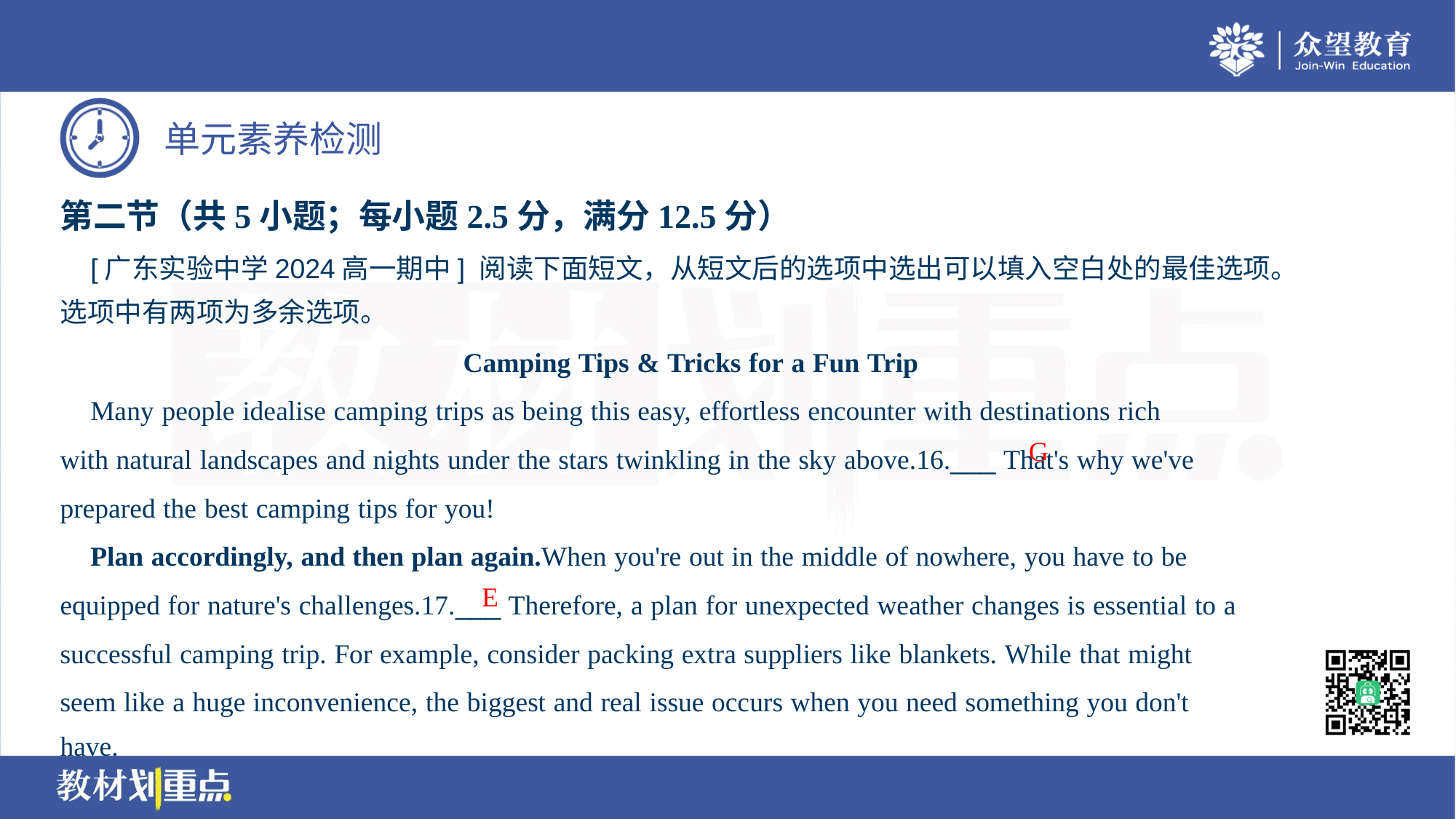

第二节（共5小题；每小题2.5分，满分12.5分）
    [广东实验中学2024高一期中] 阅读下面短文，从短文后的选项中选出可以填入空白处的最佳选项。
选项中有两项为多余选项。
Camping Tips & Tricks for a Fun Trip
    Many people idealise camping trips as being this easy, effortless encounter with destinations rich
with natural landscapes and nights under the stars twinkling in the sky above.16.___ That's why we've
prepared the best camping tips for you!
    Plan accordingly, and then plan again.When you're out in the middle of nowhere, you have to be
equipped for nature's challenges.17.___ Therefore, a plan for unexpected weather changes is essential to a
successful camping trip. For example, consider packing extra suppliers like blankets. While that might
seem like a huge inconvenience, the biggest and real issue occurs when you need something you don't
have.
G
E